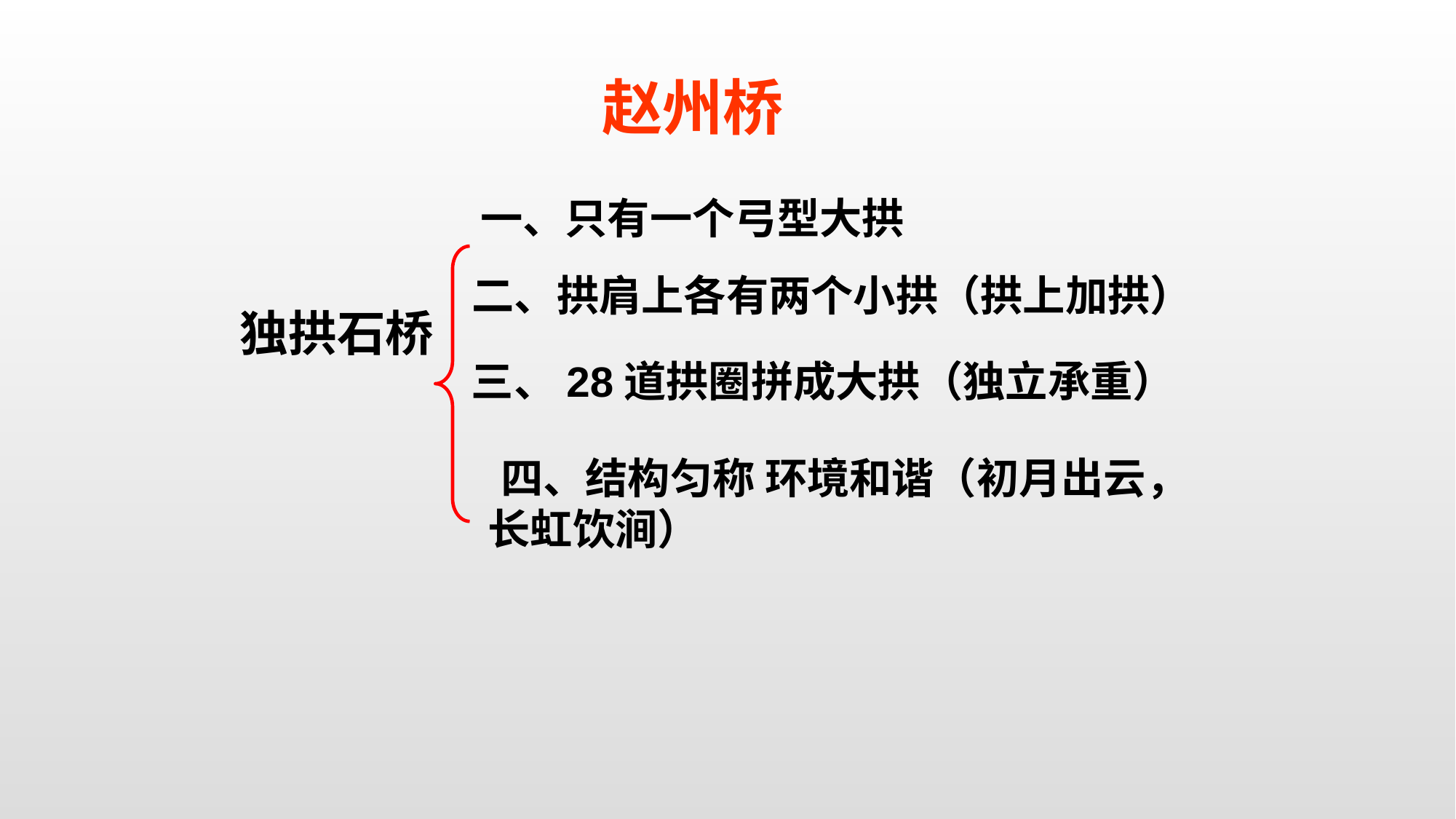

赵州桥
一、只有一个弓型大拱

二、拱肩上各有两个小拱（拱上加拱）
独拱石桥
 三、28道拱圈拼成大拱（独立承重）
 四、结构匀称 环境和谐（初月出云，
长虹饮涧）